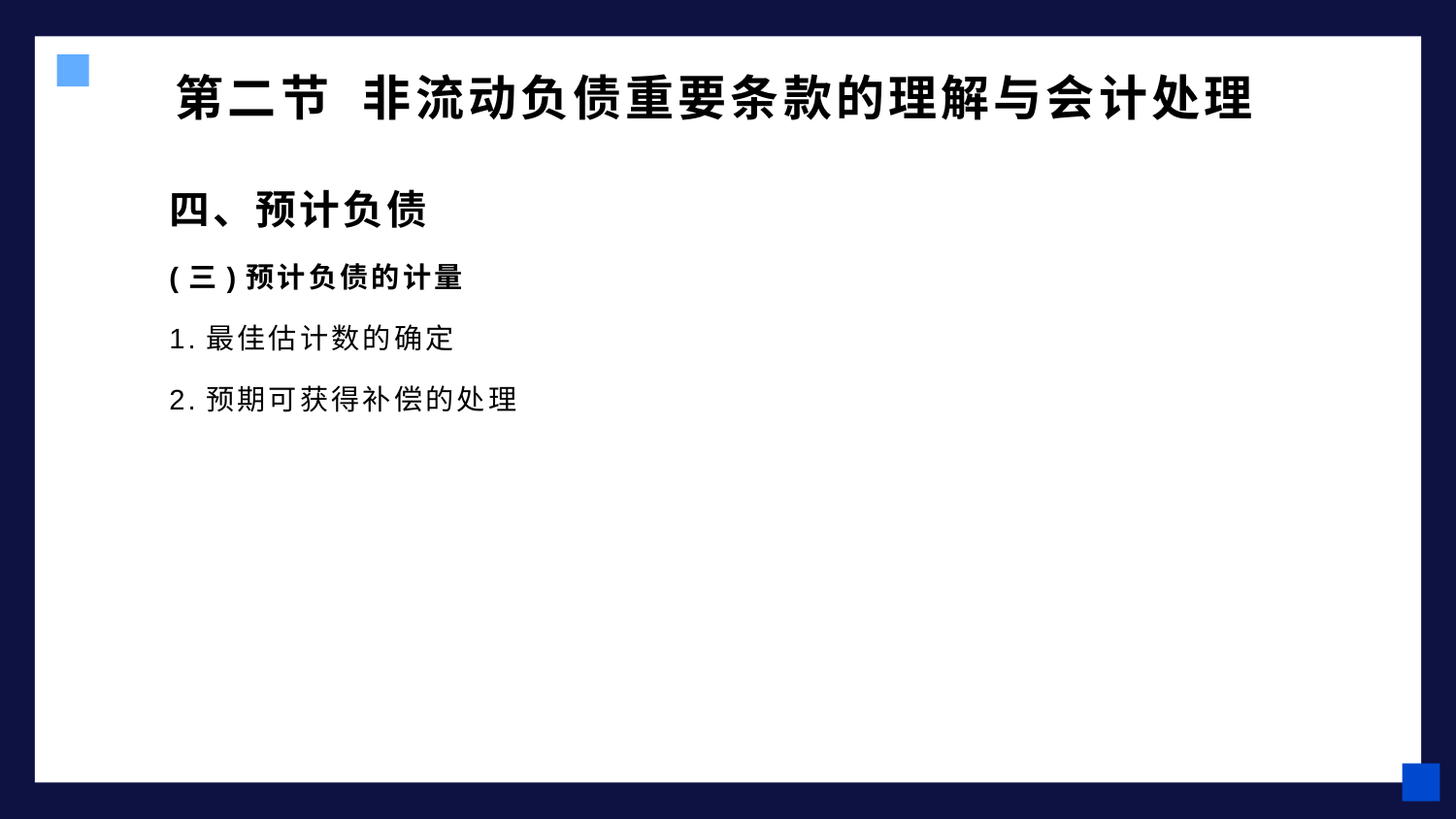

# 第二节  非流动负债重要条款的理解与会计处理
四、预计负债
(三)预计负债的计量
1.最佳估计数的确定
2.预期可获得补偿的处理